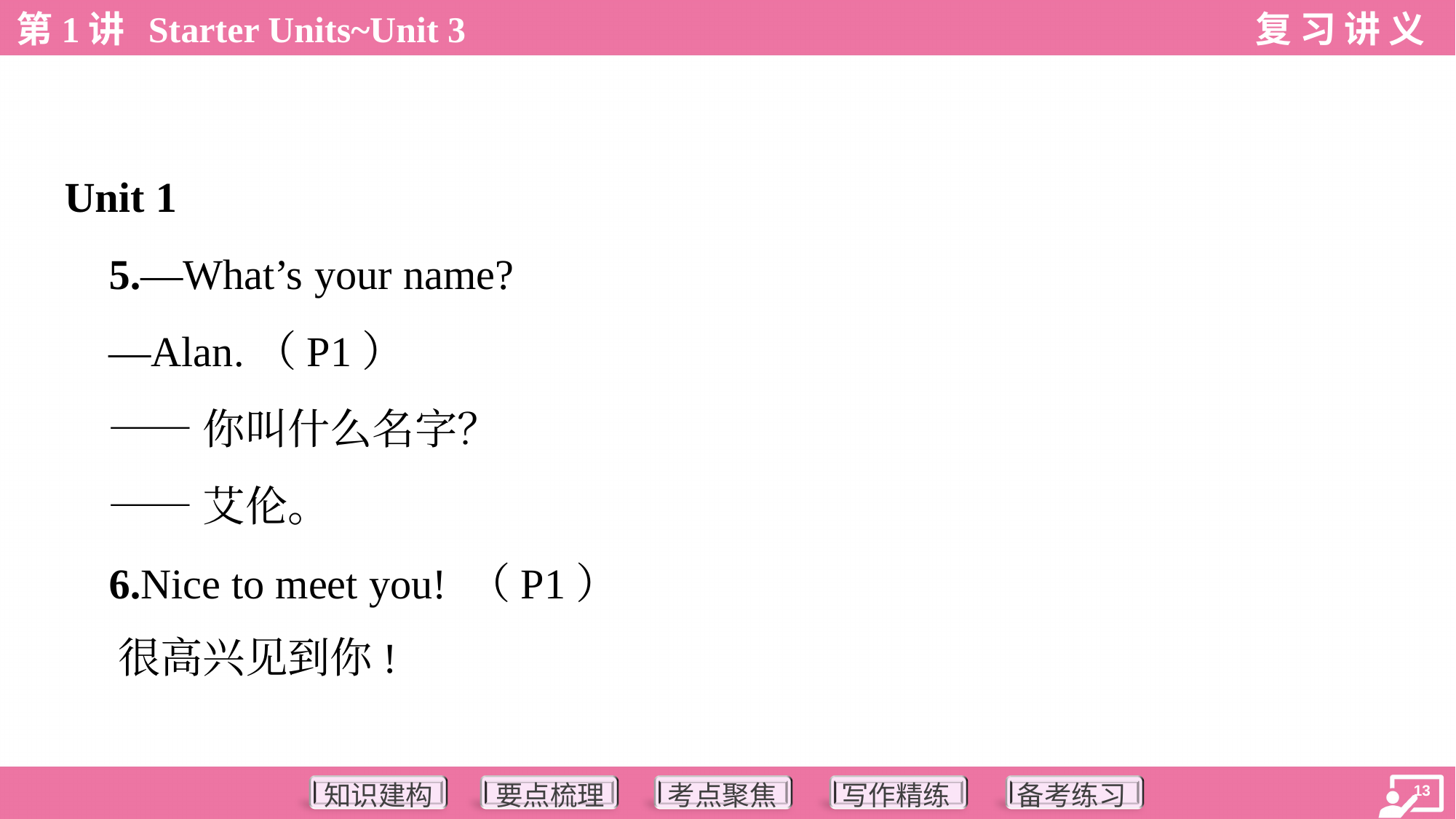

Unit 1
    5.—What’s your name?
    —Alan.（P1）
    ——你叫什么名字？
    ——艾伦。
    6.Nice to meet you! （P1）
    很高兴见到你!